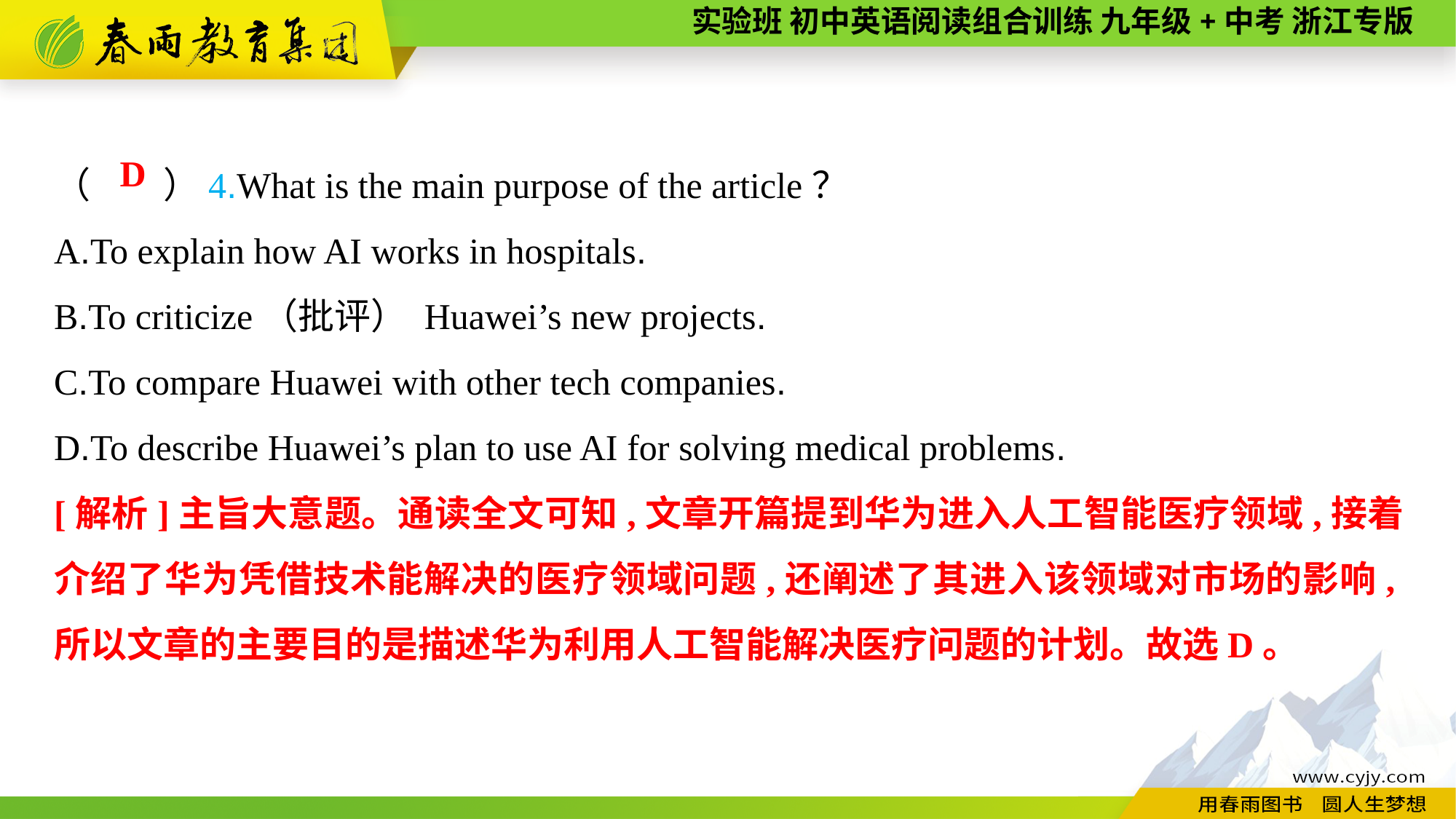

（　　）4.What is the main purpose of the article？
A.To explain how AI works in hospitals.
B.To criticize（批评） Huawei’s new projects.
C.To compare Huawei with other tech companies.
D.To describe Huawei’s plan to use AI for solving medical problems.
D
[解析]主旨大意题。通读全文可知,文章开篇提到华为进入人工智能医疗领域,接着介绍了华为凭借技术能解决的医疗领域问题,还阐述了其进入该领域对市场的影响,所以文章的主要目的是描述华为利用人工智能解决医疗问题的计划。故选D。